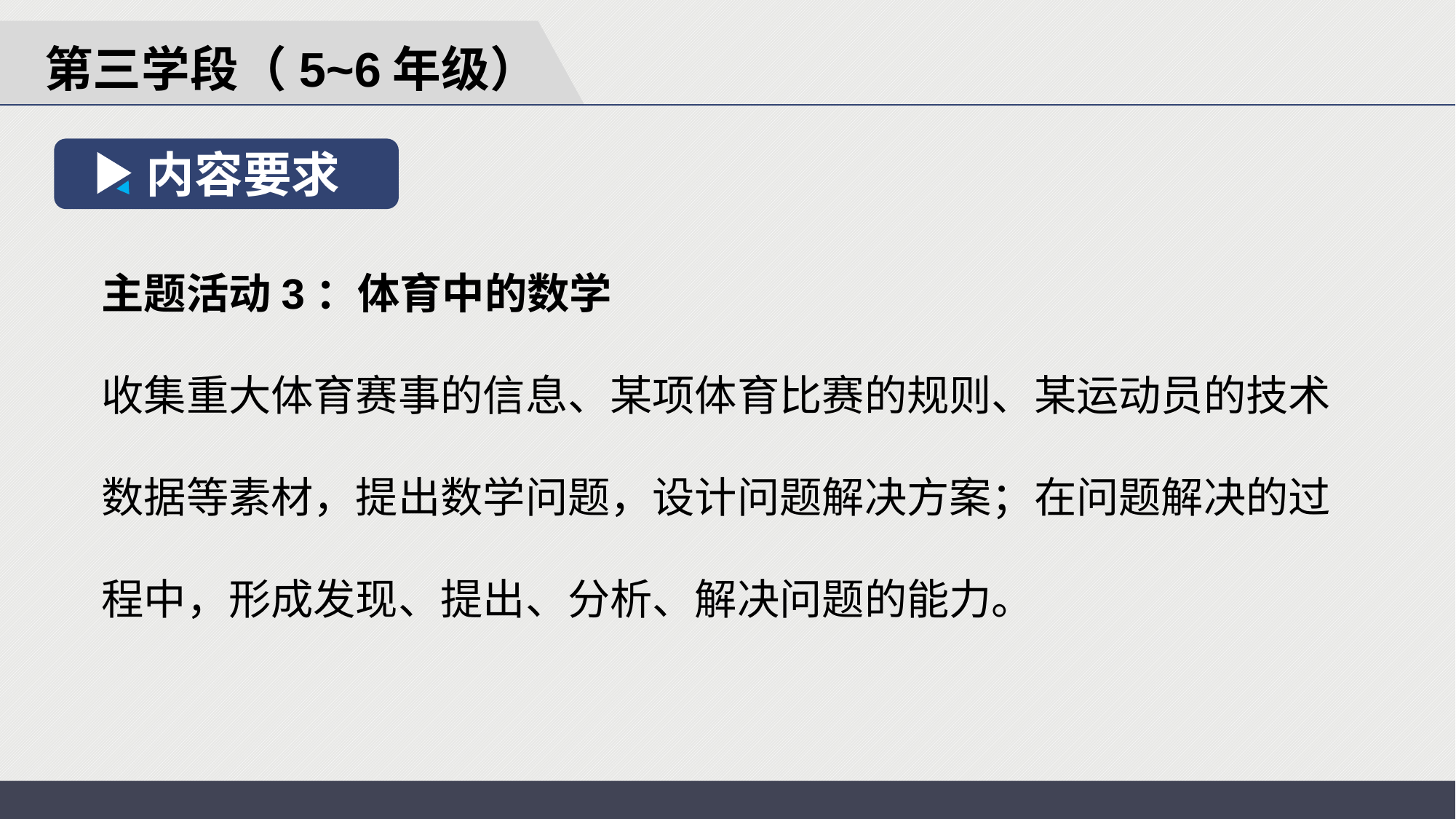

第三学段（5~6年级）
内容要求

主题活动3：体育中的数学
收集重大体育赛事的信息、某项体育比赛的规则、某运动员的技术数据等素材，提出数学问题，设计问题解决方案；在问题解决的过程中，形成发现、提出、分析、解决问题的能力。